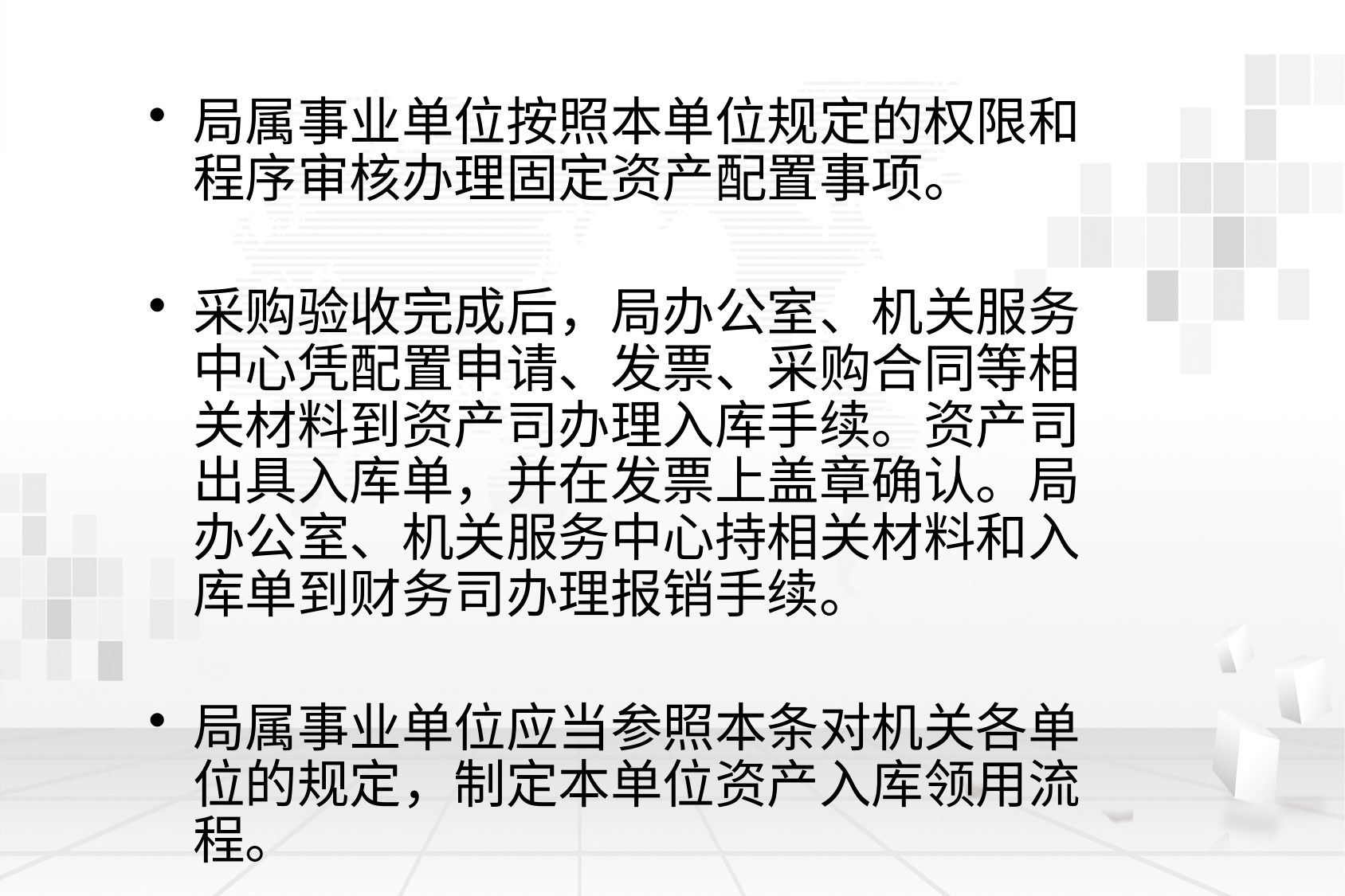

局属事业单位按照本单位规定的权限和程序审核办理固定资产配置事项。

采购验收完成后，局办公室、机关服务中心凭配置申请、发票、采购合同等相关材料到资产司办理入库手续。资产司出具入库单，并在发票上盖章确认。局办公室、机关服务中心持相关材料和入库单到财务司办理报销手续。

局属事业单位应当参照本条对机关各单位的规定，制定本单位资产入库领用流程。